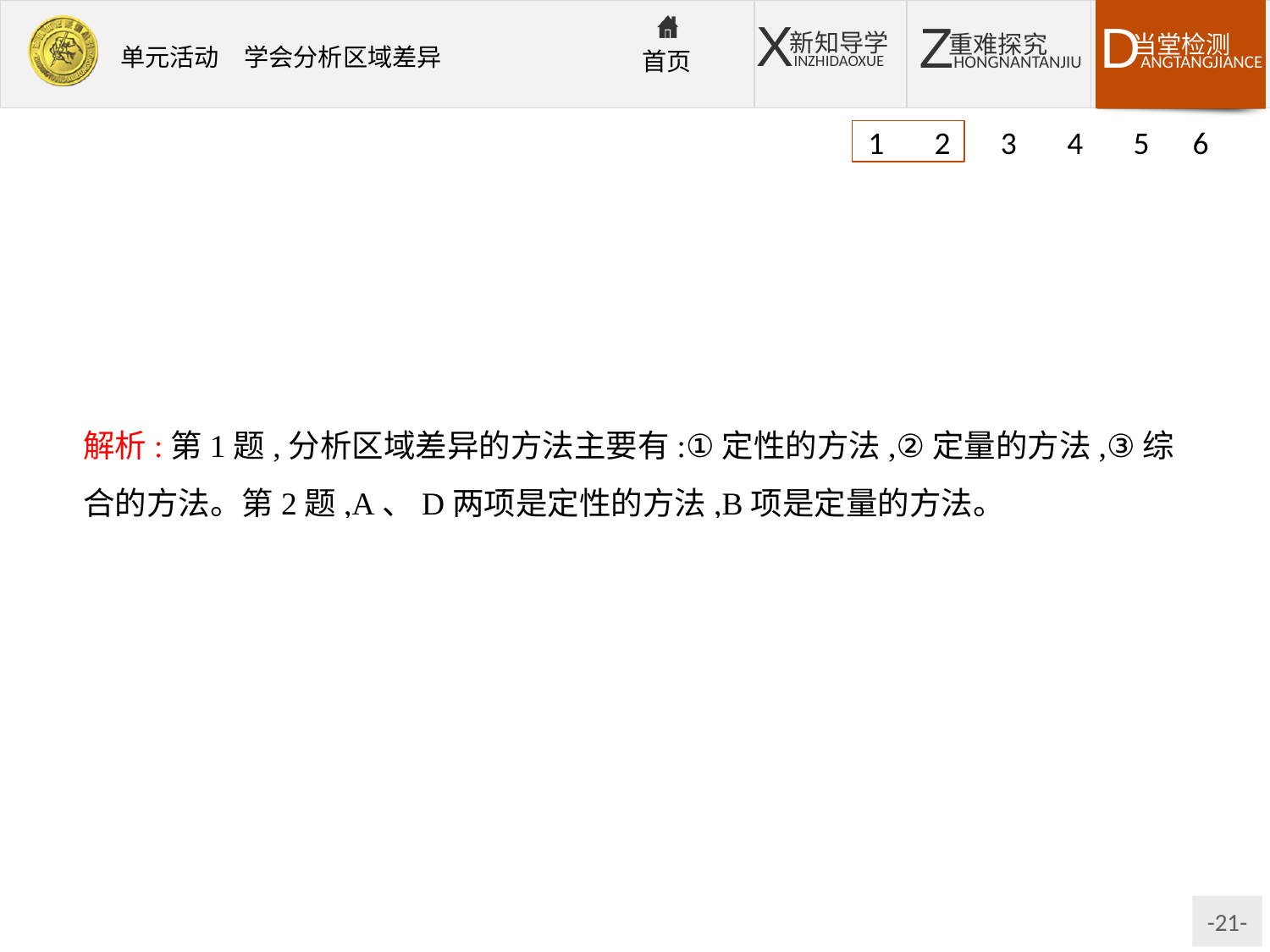

1       2       3       4       5      6

解析:第1题,分析区域差异的方法主要有:①定性的方法,②定量的方法,③综合的方法。第2题,A、D两项是定性的方法,B项是定量的方法。
答案:1.A　2.C